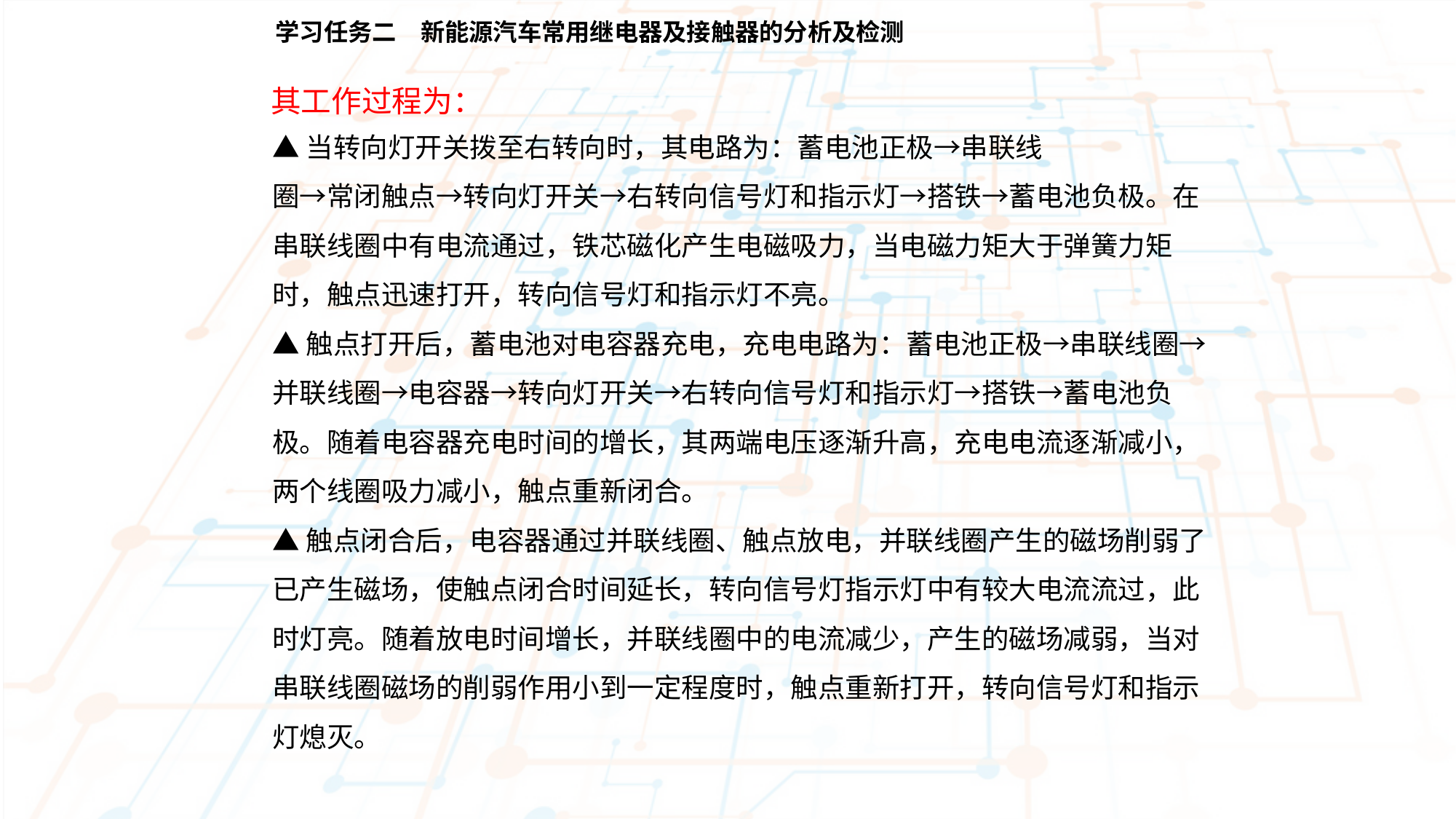

学习任务二　新能源汽车常用继电器及接触器的分析及检测
其工作过程为：
▲当转向灯开关拨至右转向时，其电路为：蓄电池正极→串联线
圈→常闭触点→转向灯开关→右转向信号灯和指示灯→搭铁→蓄电池负极。在串联线圈中有电流通过，铁芯磁化产生电磁吸力，当电磁力矩大于弹簧力矩时，触点迅速打开，转向信号灯和指示灯不亮。
▲触点打开后，蓄电池对电容器充电，充电电路为：蓄电池正极→串联线圈→并联线圈→电容器→转向灯开关→右转向信号灯和指示灯→搭铁→蓄电池负极。随着电容器充电时间的增长，其两端电压逐渐升高，充电电流逐渐减小，两个线圈吸力减小，触点重新闭合。
▲触点闭合后，电容器通过并联线圈、触点放电，并联线圈产生的磁场削弱了已产生磁场，使触点闭合时间延长，转向信号灯指示灯中有较大电流流过，此时灯亮。随着放电时间增长，并联线圈中的电流减少，产生的磁场减弱，当对串联线圈磁场的削弱作用小到一定程度时，触点重新打开，转向信号灯和指示灯熄灭。